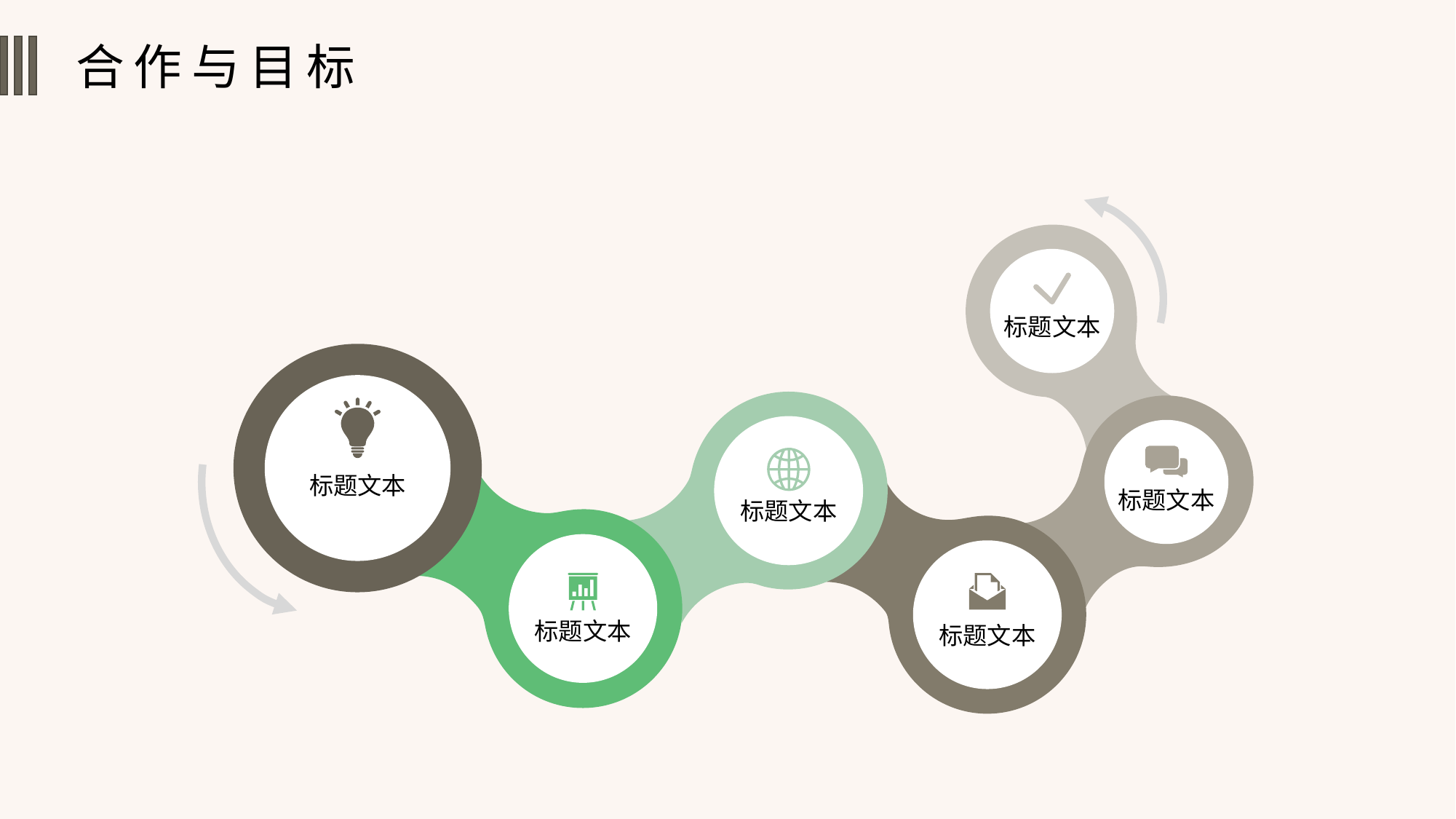

合作与目标

标题文本

标题文本

标题文本
标题文本

标题文本
标题文本